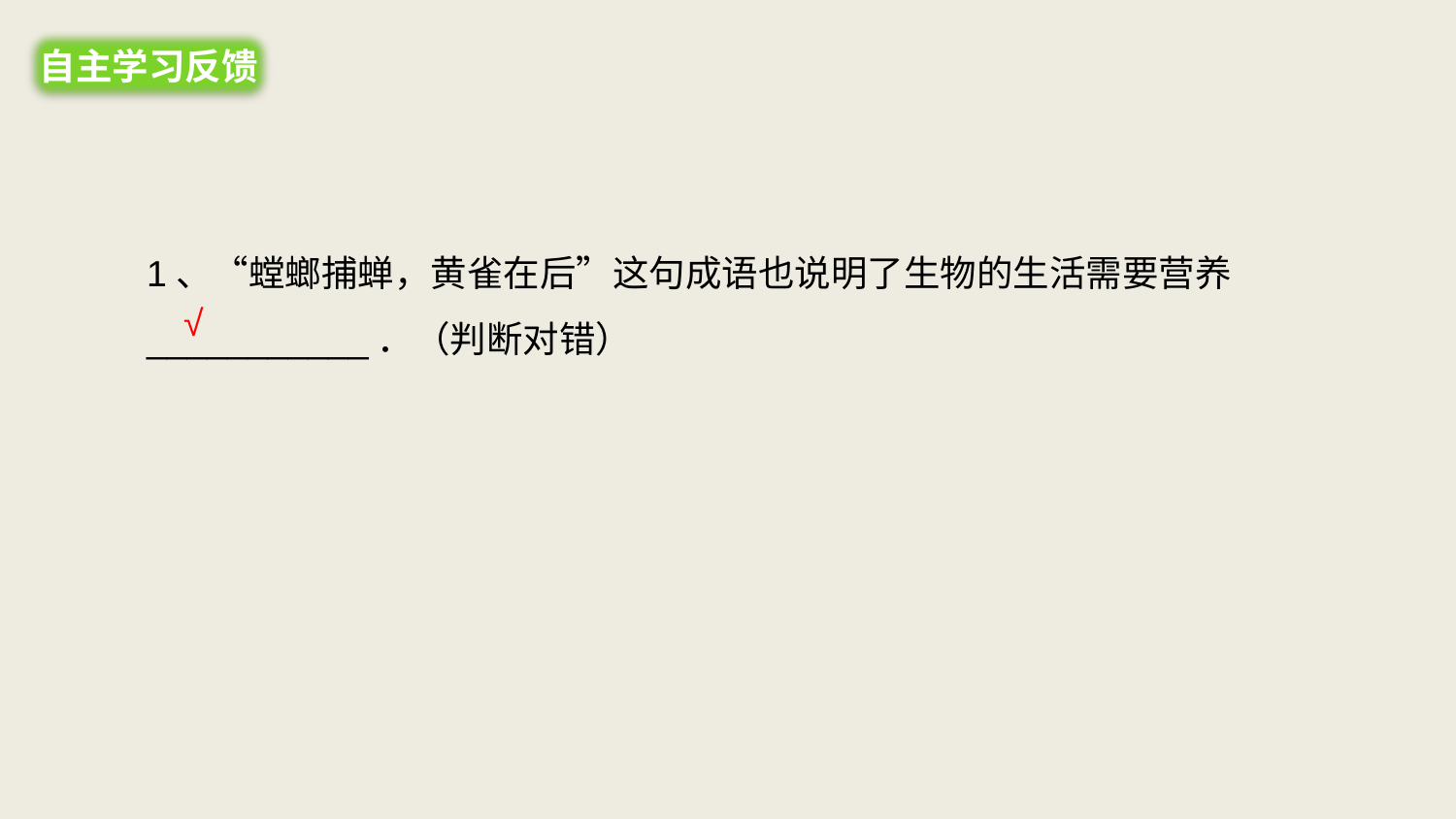

自主学习反馈
1、“螳螂捕蝉，黄雀在后”这句成语也说明了生物的生活需要营养___________．（判断对错）
√